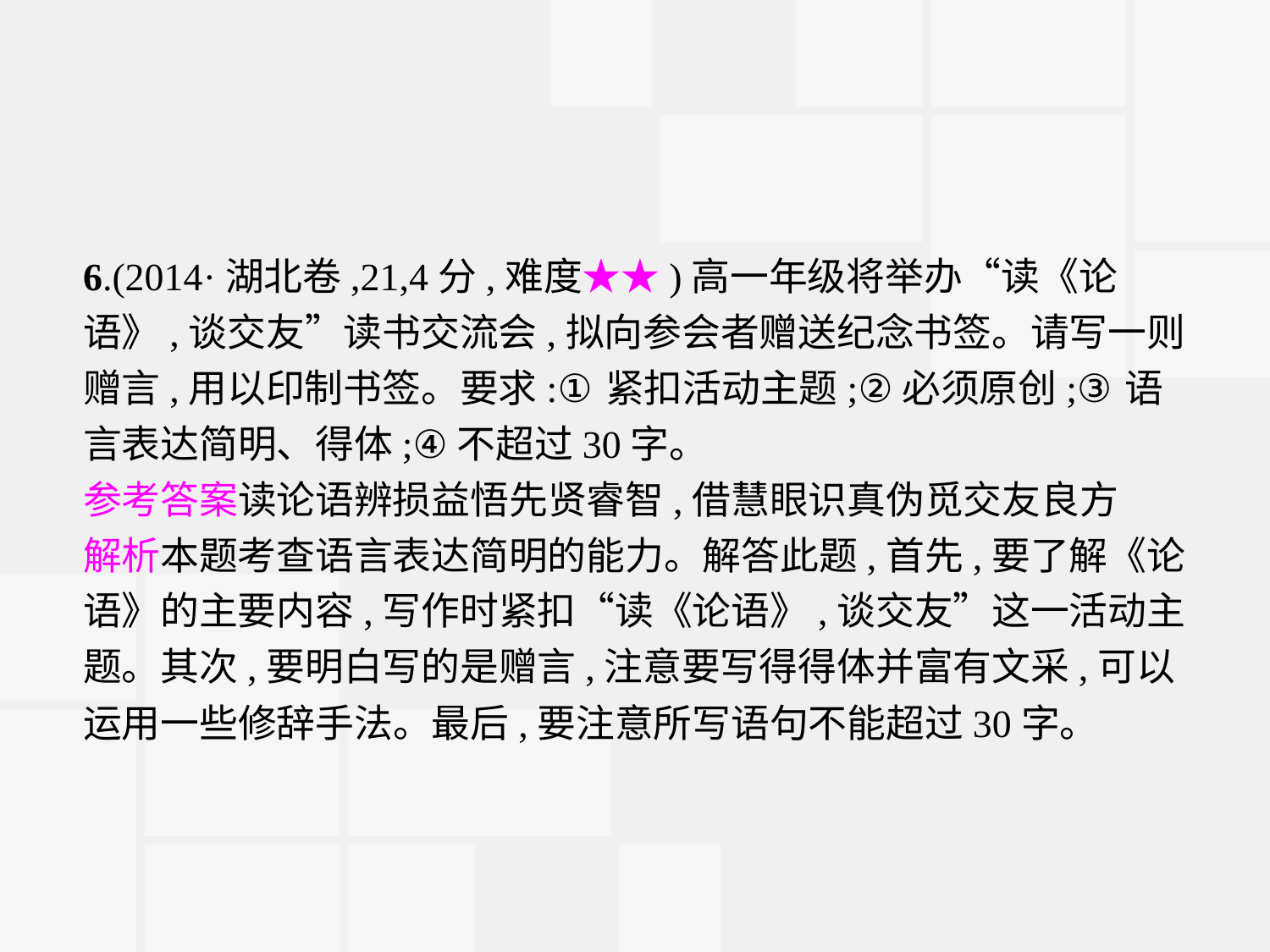

6.(2014·湖北卷,21,4分,难度★★)高一年级将举办“读《论语》,谈交友”读书交流会,拟向参会者赠送纪念书签。请写一则赠言,用以印制书签。要求:①紧扣活动主题;②必须原创;③语言表达简明、得体;④不超过30字。
参考答案读论语辨损益悟先贤睿智,借慧眼识真伪觅交友良方
解析本题考查语言表达简明的能力。解答此题,首先,要了解《论语》的主要内容,写作时紧扣“读《论语》,谈交友”这一活动主题。其次,要明白写的是赠言,注意要写得得体并富有文采,可以运用一些修辞手法。最后,要注意所写语句不能超过30字。